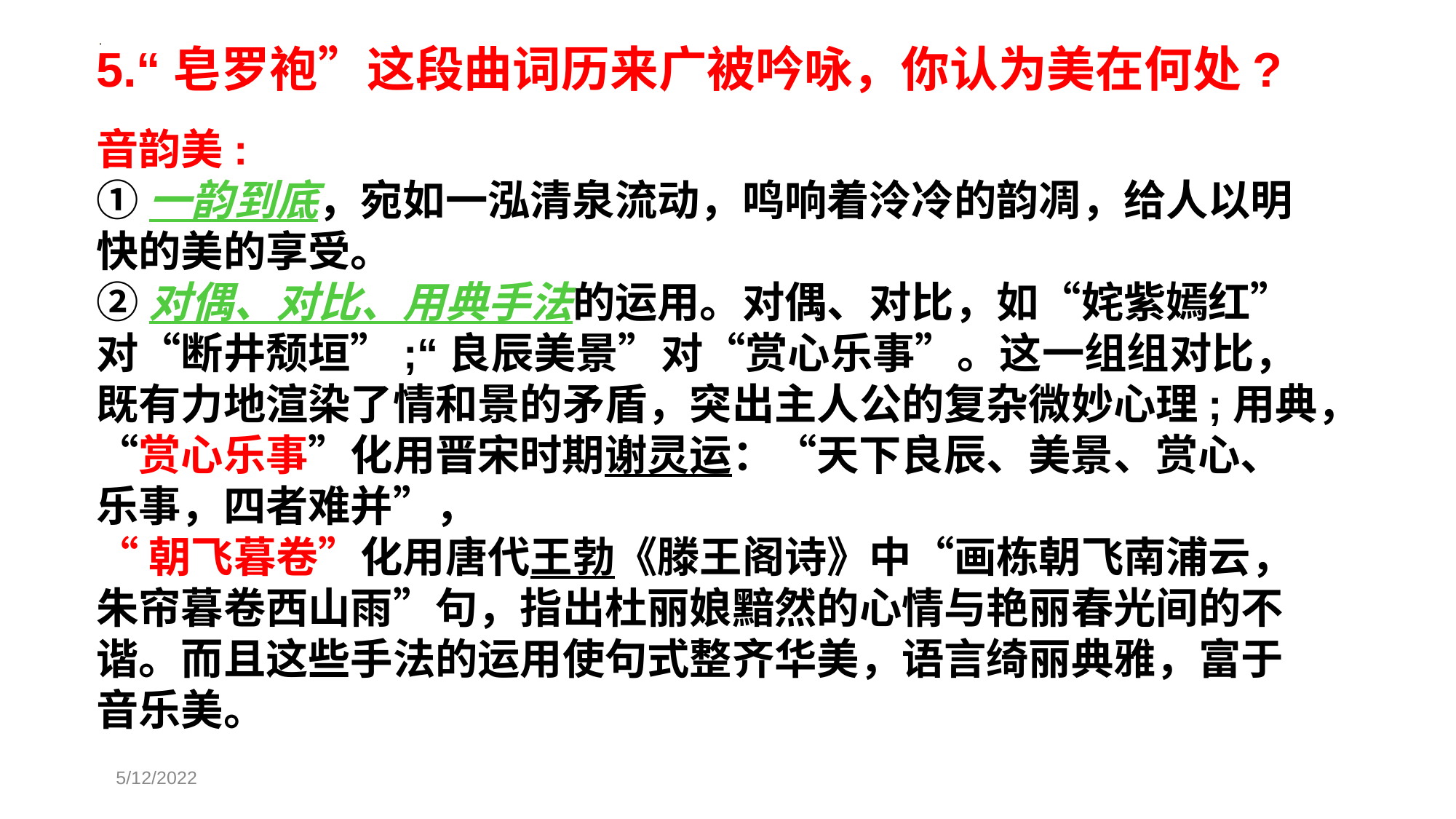

5.“皂罗袍”这段曲词历来广被吟咏，你认为美在何处?
音韵美:
①一韵到底，宛如一泓清泉流动，鸣响着泠冷的韵凋，给人以明快的美的享受。
②对偶、对比、用典手法的运用。对偶、对比，如“姹紫嫣红”对“断井颓垣”;“良辰美景”对“赏心乐事”。这一组组对比，既有力地渲染了情和景的矛盾，突出主人公的复杂微妙心理;用典，“赏心乐事”化用晋宋时期谢灵运：“天下良辰、美景、赏心、乐事，四者难并”，
“朝飞暮卷”化用唐代王勃《滕王阁诗》中“画栋朝飞南浦云，朱帘暮卷西山雨”句，指出杜丽娘黯然的心情与艳丽春光间的不谐。而且这些手法的运用使句式整齐华美，语言绮丽典雅，富于音乐美。

5/12/2022